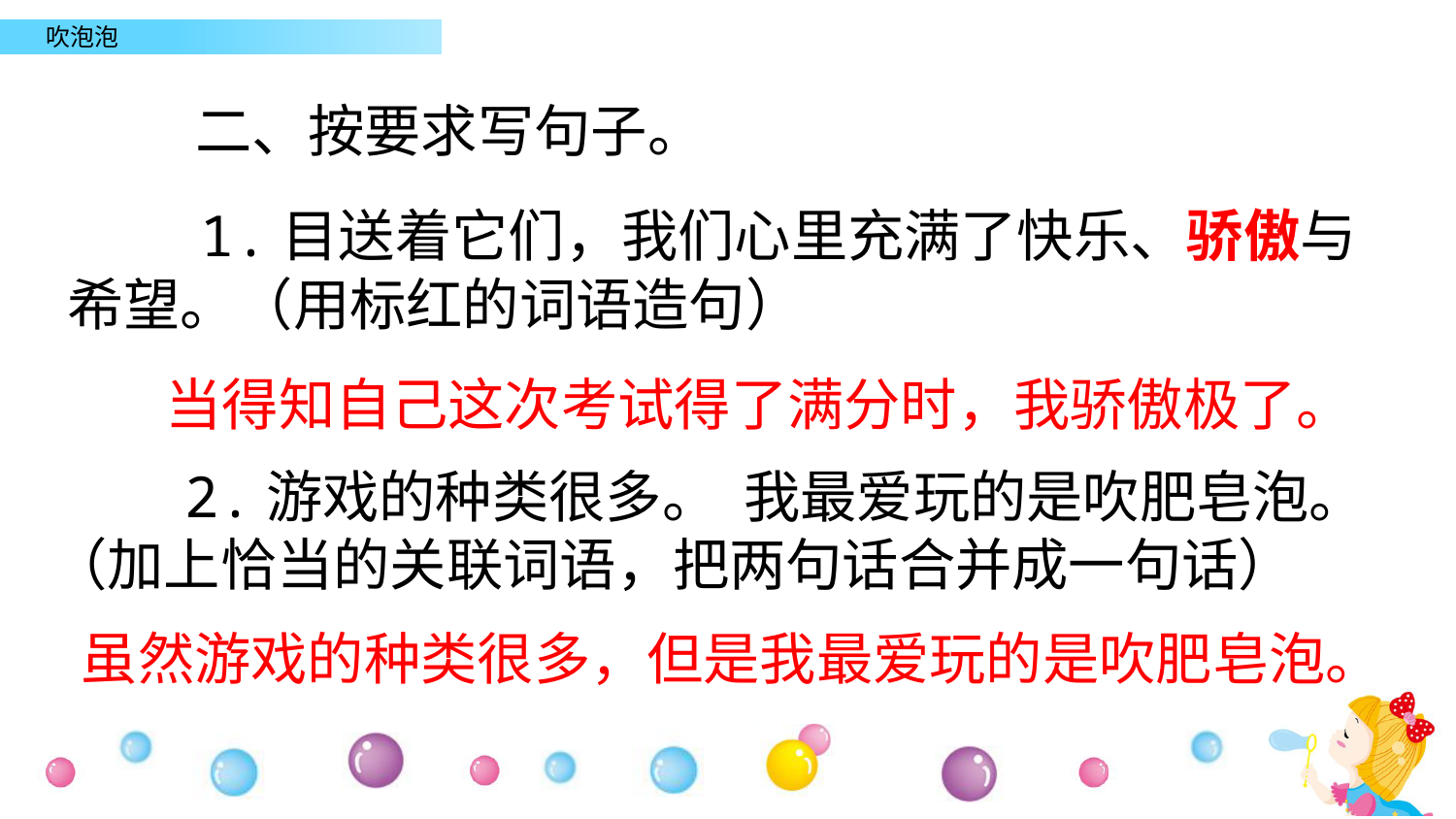

二、按要求写句子。
   1.目送着它们，我们心里充满了快乐、骄傲与希望。（用标红的词语造句）
当得知自己这次考试得了满分时，我骄傲极了。
   2.游戏的种类很多。  我最爱玩的是吹肥皂泡。（加上恰当的关联词语，把两句话合并成一句话）
虽然游戏的种类很多，但是我最爱玩的是吹肥皂泡。